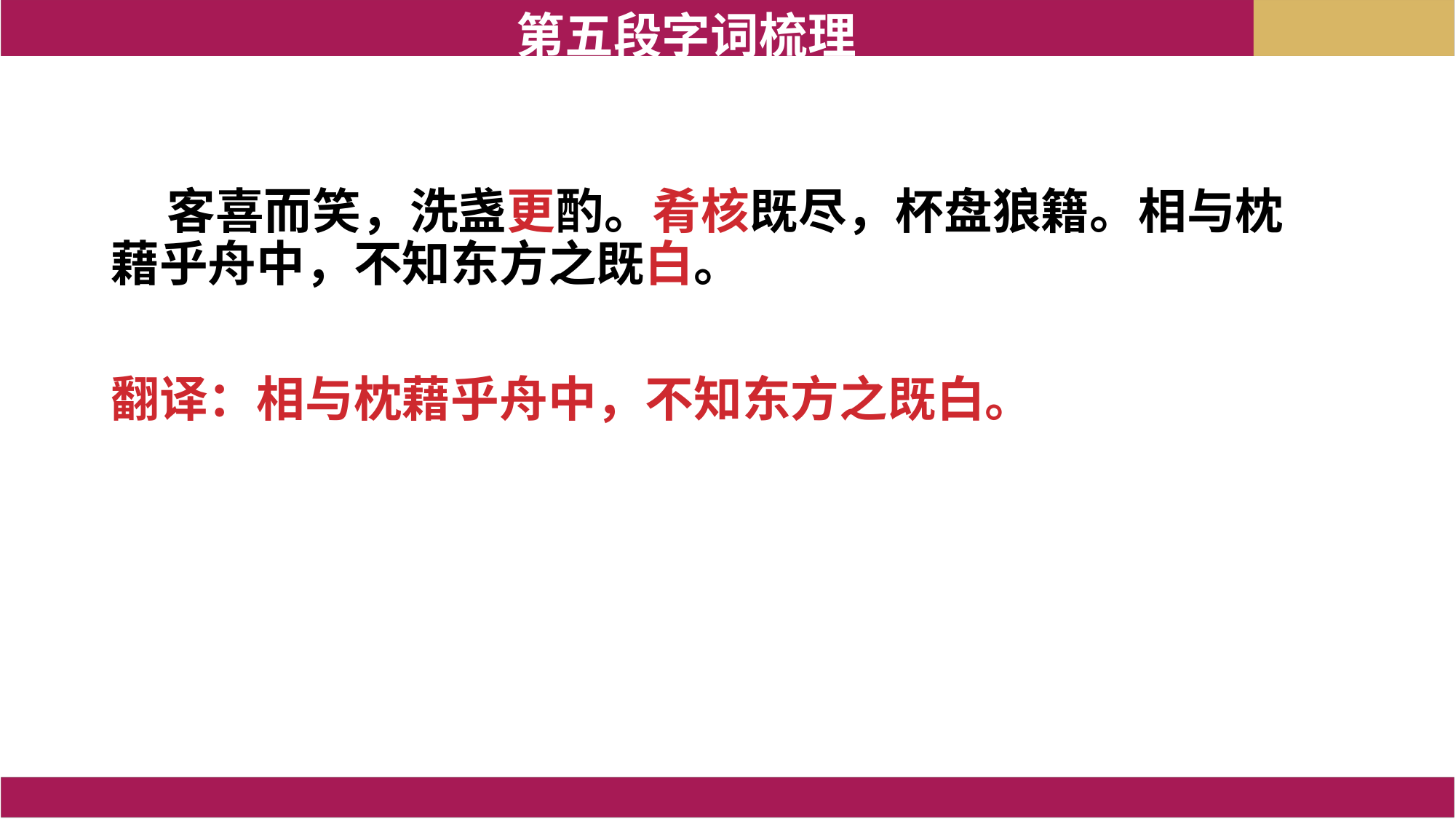

第五段字词梳理
    客喜而笑，洗盏更酌。肴核既尽，杯盘狼籍。相与枕藉乎舟中，不知东方之既白。

翻译：相与枕藉乎舟中，不知东方之既白。